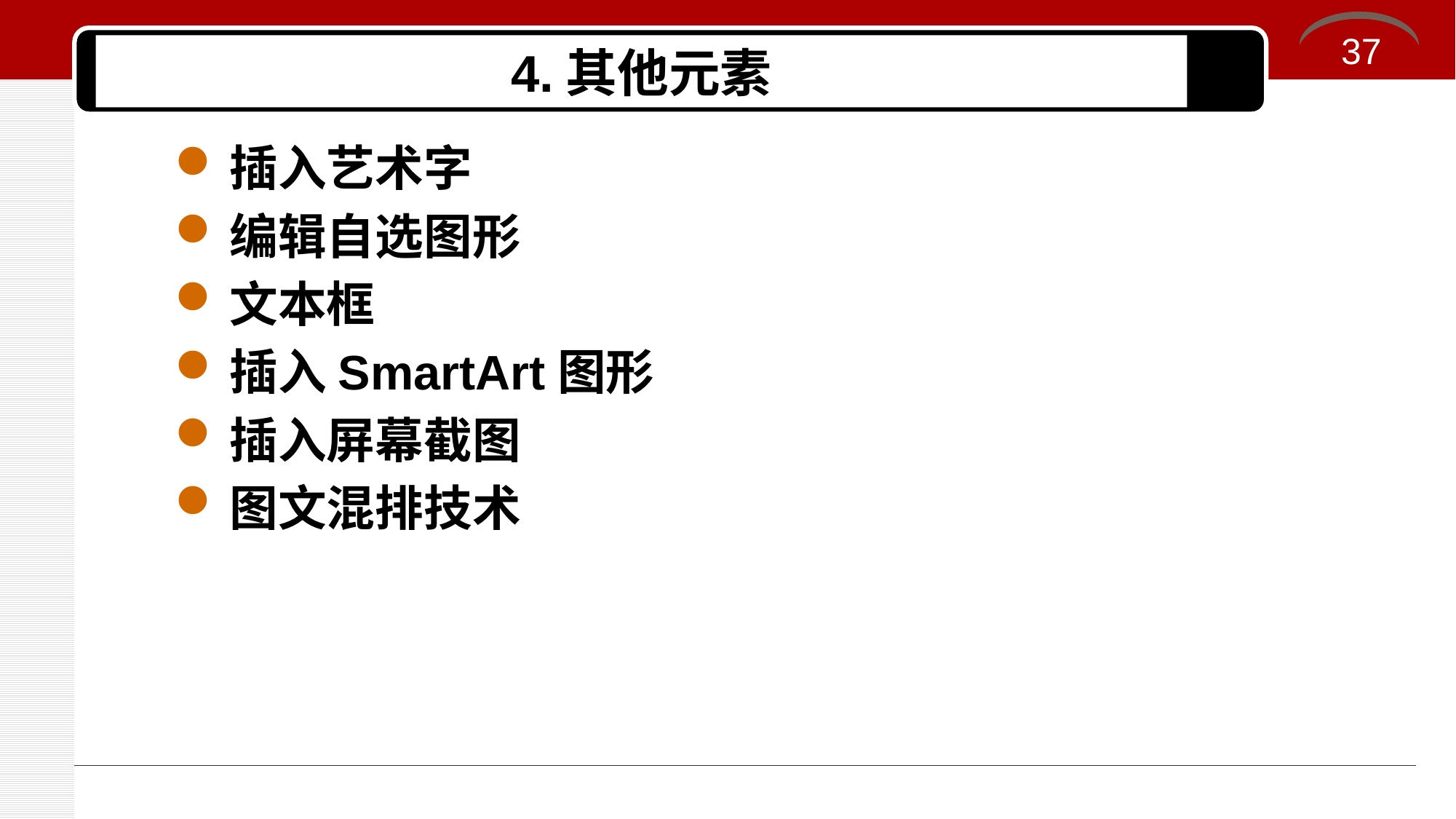

37
# 4.其他元素
插入艺术字
编辑自选图形
文本框
插入SmartArt图形
插入屏幕截图
图文混排技术